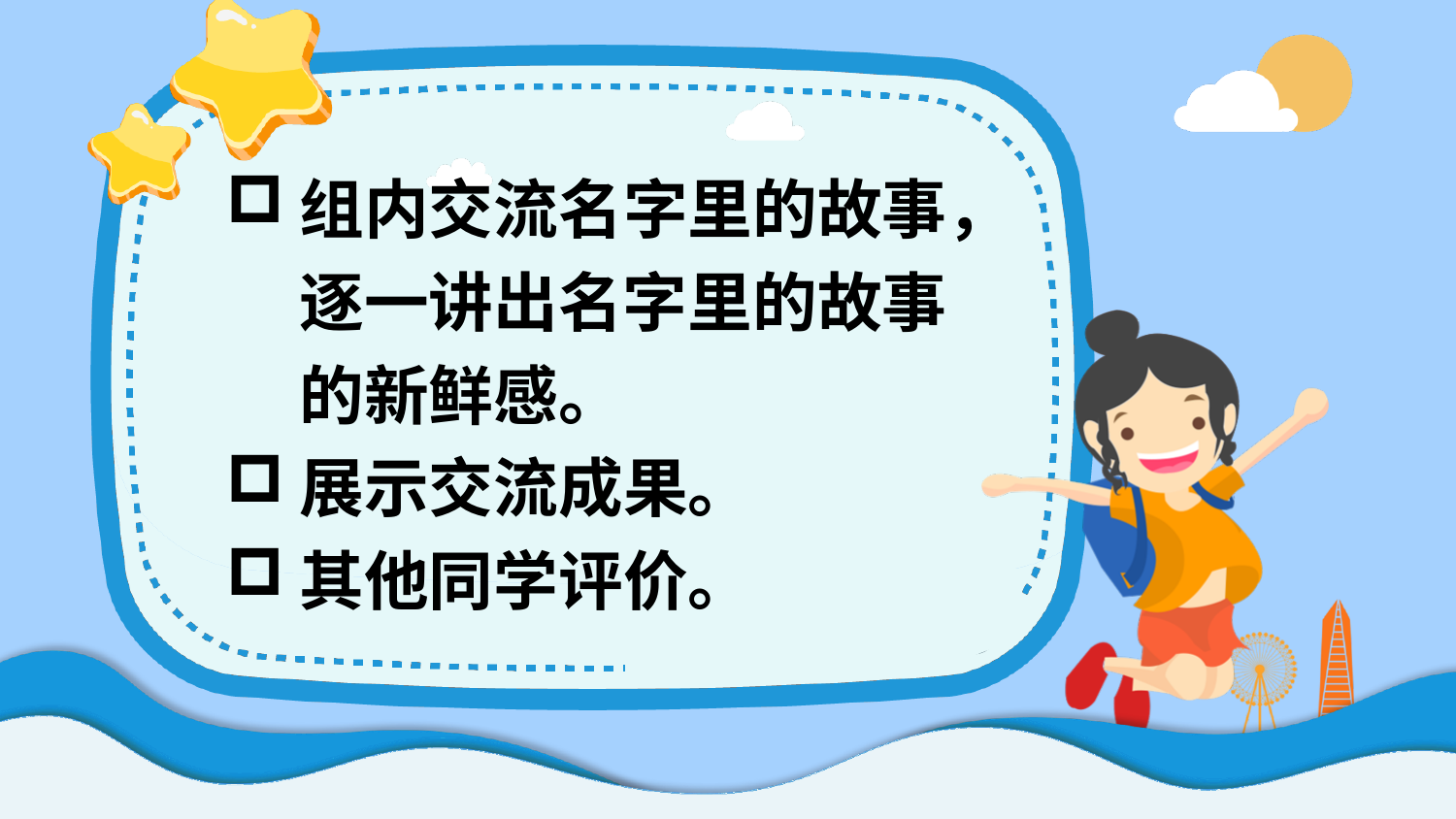

组内交流名字里的故事，逐一讲出名字里的故事的新鲜感。
展示交流成果。
其他同学评价。